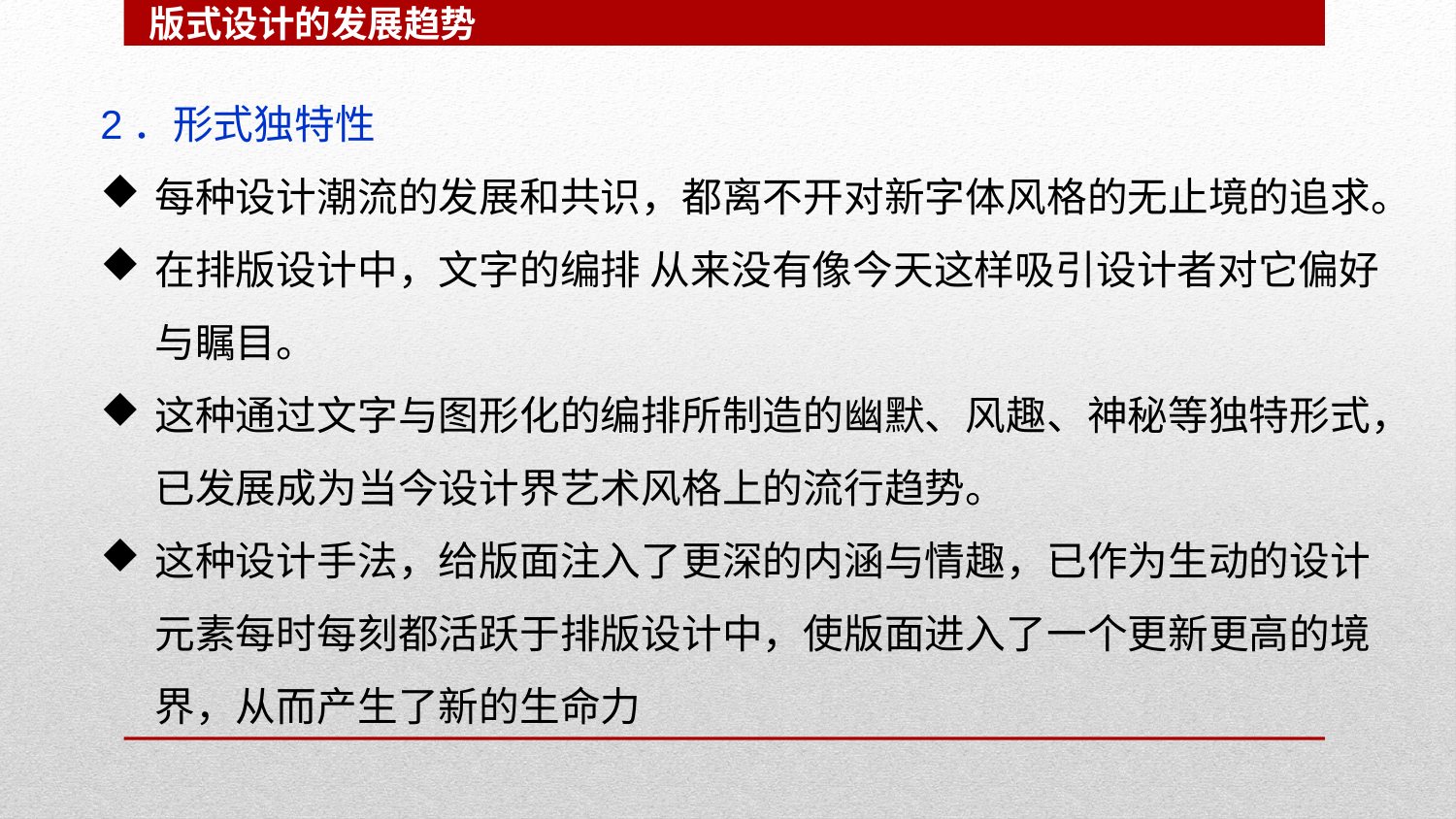

版式设计的发展趋势

2．形式独特性
每种设计潮流的发展和共识，都离不开对新字体风格的无止境的追求。
在排版设计中，文字的编排 从来没有像今天这样吸引设计者对它偏好与瞩目。
这种通过文字与图形化的编排所制造的幽默、风趣、神秘等独特形式，已发展成为当今设计界艺术风格上的流行趋势。
这种设计手法，给版面注入了更深的内涵与情趣，已作为生动的设计元素每时每刻都活跃于排版设计中，使版面进入了一个更新更高的境界，从而产生了新的生命力